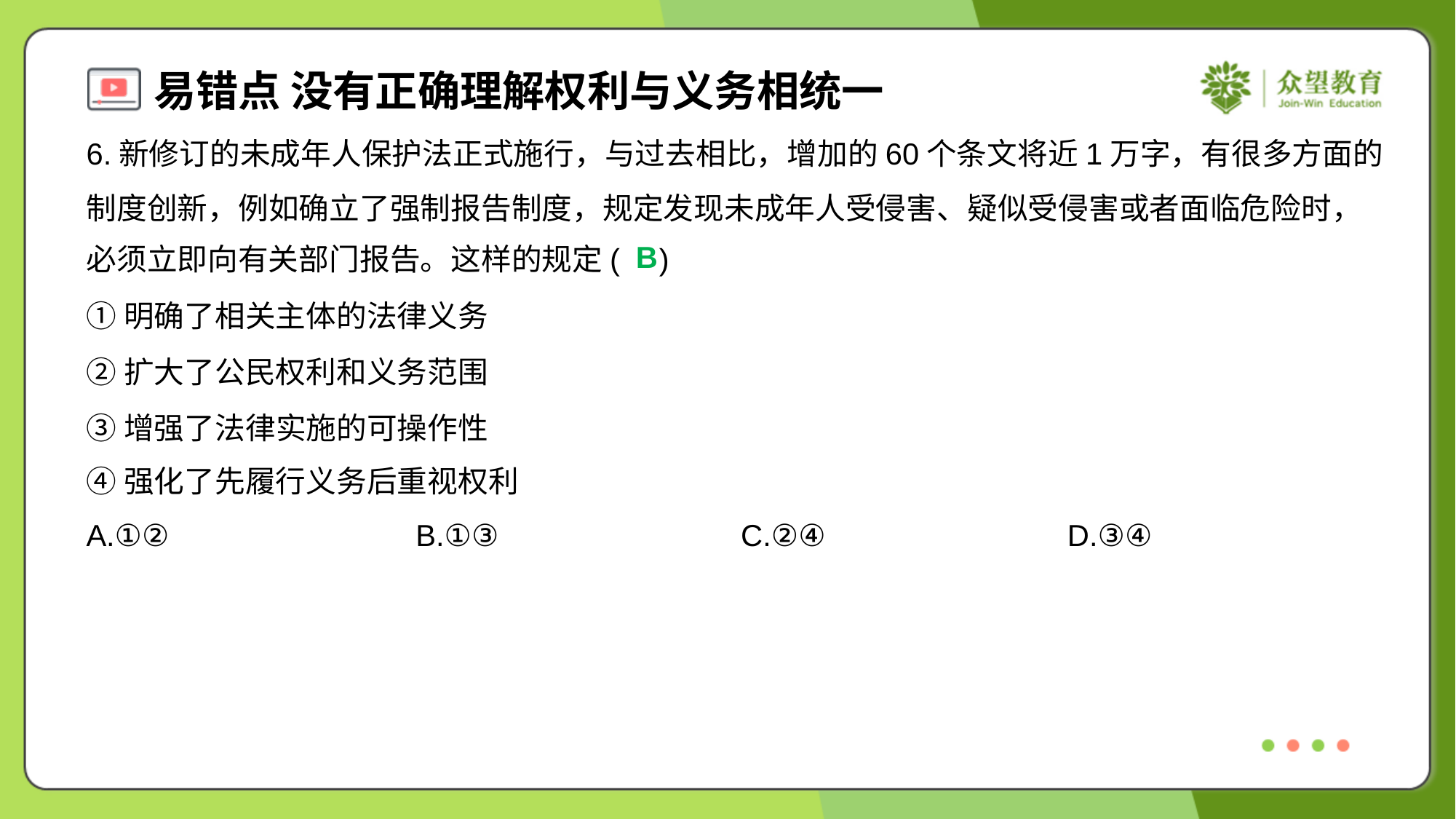

6.新修订的未成年人保护法正式施行，与过去相比，增加的60个条文将近1万字，有很多方面的
制度创新，例如确立了强制报告制度，规定发现未成年人受侵害、疑似受侵害或者面临危险时，
必须立即向有关部门报告。这样的规定(     )
B
①明确了相关主体的法律义务
②扩大了公民权利和义务范围
③增强了法律实施的可操作性
④强化了先履行义务后重视权利
A.①②	B.①③	C.②④	D.③④